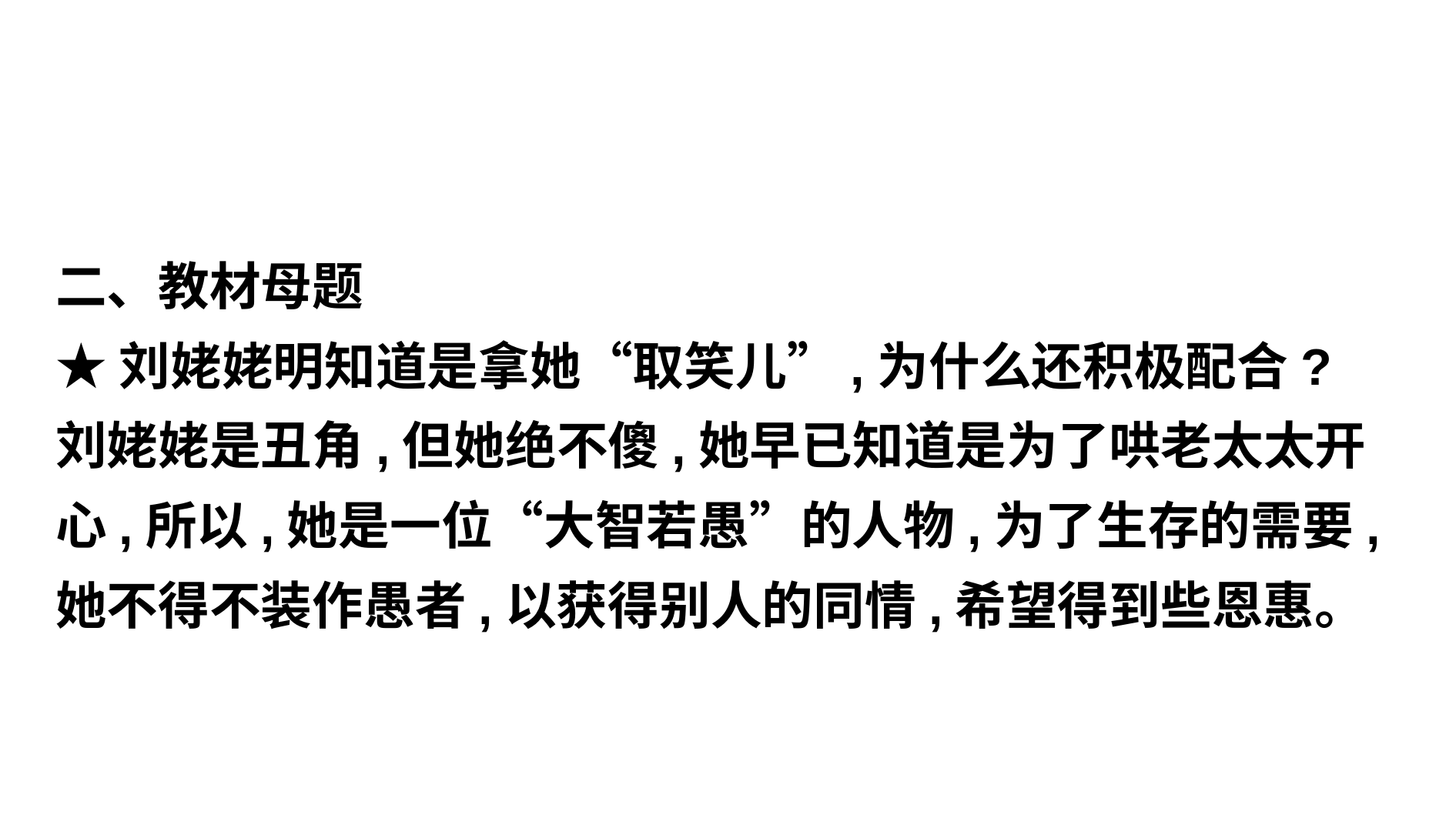

二、教材母题
★刘姥姥明知道是拿她“取笑儿”,为什么还积极配合?
刘姥姥是丑角,但她绝不傻,她早已知道是为了哄老太太开心,所以,她是一位“大智若愚”的人物,为了生存的需要,她不得不装作愚者,以获得别人的同情,希望得到些恩惠。